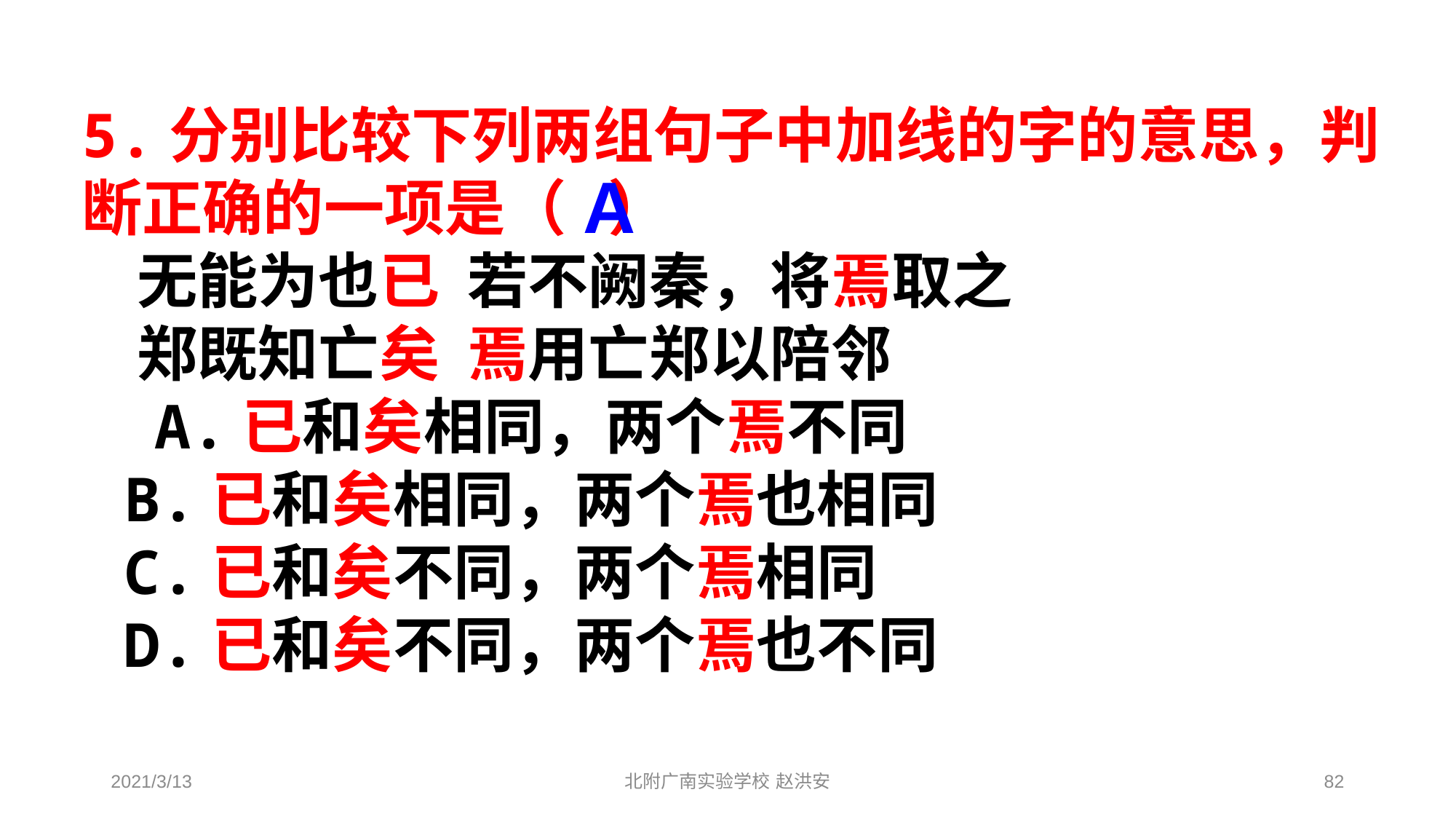

5.分别比较下列两组句子中加线的字的意思，判断正确的一项是（   ）
    无能为也已  若不阙秦，将焉取之
    郑既知亡矣  焉用亡郑以陪邻
  A.已和矣相同，两个焉不同
  B.已和矣相同，两个焉也相同
  C.已和矣不同，两个焉相同
  D.已和矣不同，两个焉也不同
A
2021/3/13
北附广南实验学校 赵洪安
82